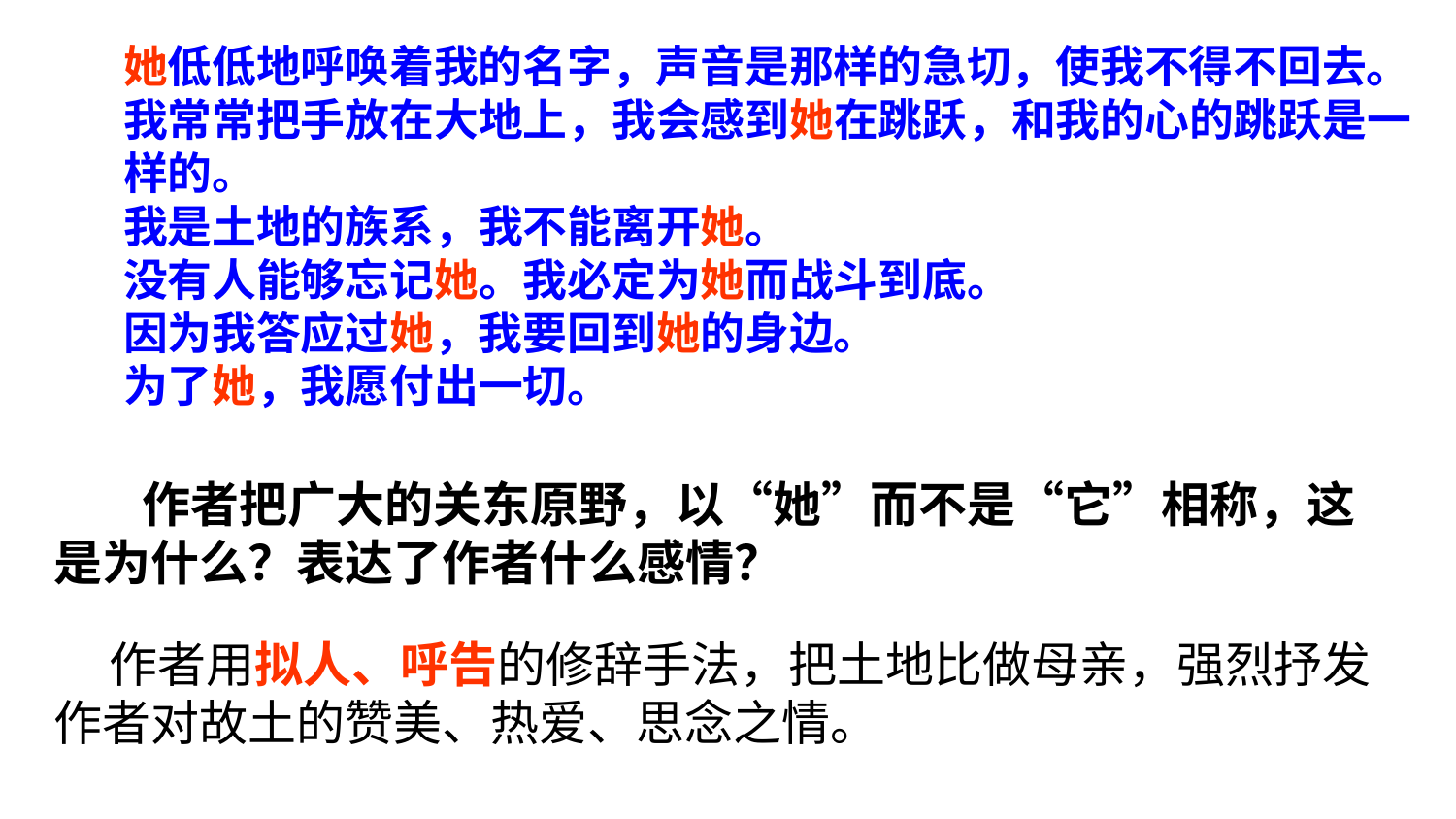

她低低地呼唤着我的名字，声音是那样的急切，使我不得不回去。
我常常把手放在大地上，我会感到她在跳跃，和我的心的跳跃是一样的。
我是土地的族系，我不能离开她。
没有人能够忘记她。我必定为她而战斗到底。
因为我答应过她，我要回到她的身边。
为了她，我愿付出一切。
       作者把广大的关东原野，以“她”而不是“它”相称，这是为什么？表达了作者什么感情？

    作者用拟人、呼告的修辞手法，把土地比做母亲，强烈抒发作者对故土的赞美、热爱、思念之情。